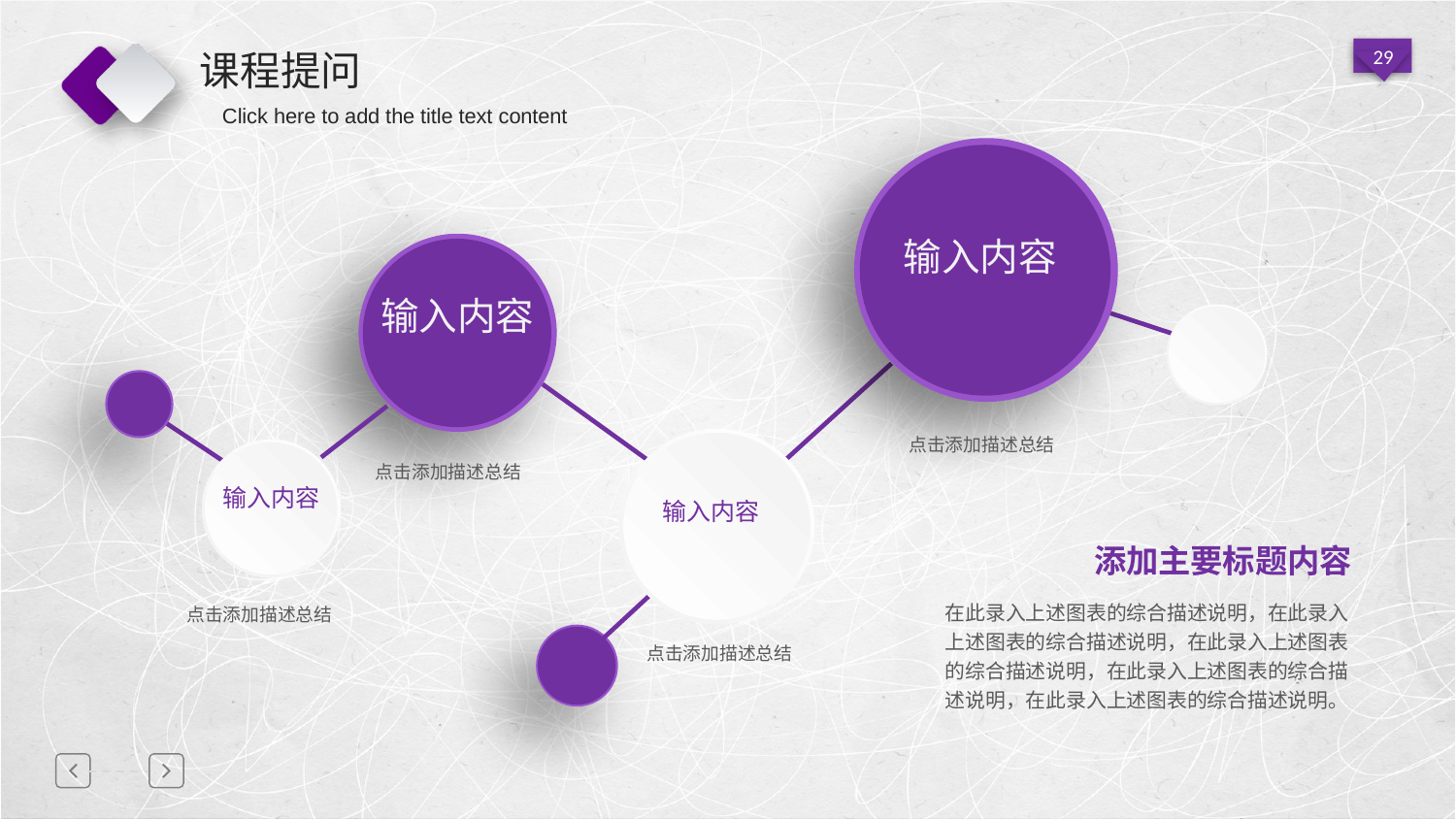

课程提问

输入内容

输入内容

点击添加描述总结

点击添加描述总结
输入内容
输入内容
添加主要标题内容
在此录入上述图表的综合描述说明，在此录入上述图表的综合描述说明，在此录入上述图表的综合描述说明，在此录入上述图表的综合描述说明，在此录入上述图表的综合描述说明。
点击添加描述总结

点击添加描述总结
延迟符